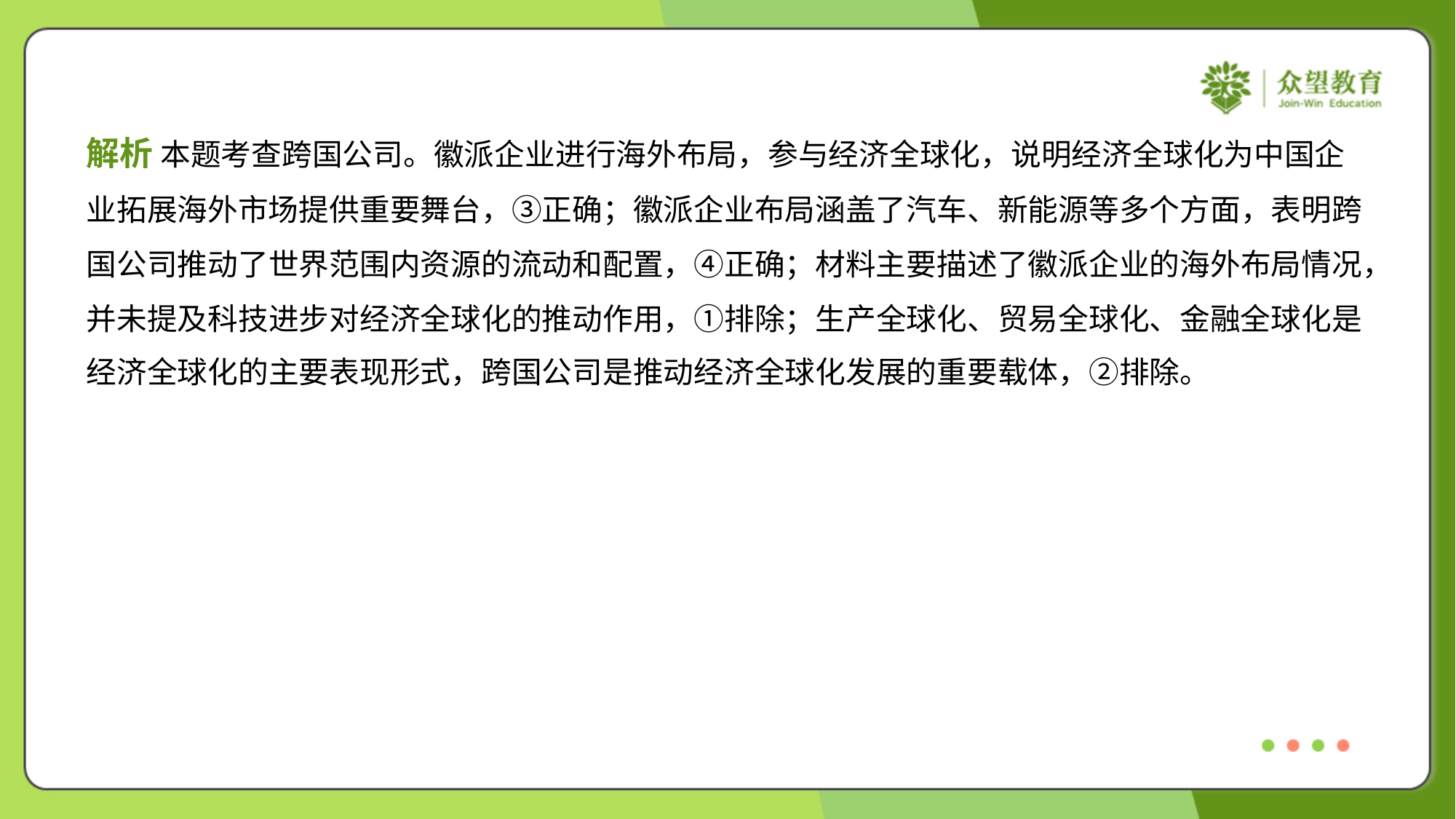

解析 本题考查跨国公司。徽派企业进行海外布局，参与经济全球化，说明经济全球化为中国企
业拓展海外市场提供重要舞台，③正确；徽派企业布局涵盖了汽车、新能源等多个方面，表明跨
国公司推动了世界范围内资源的流动和配置，④正确；材料主要描述了徽派企业的海外布局情况，
并未提及科技进步对经济全球化的推动作用，①排除；生产全球化、贸易全球化、金融全球化是
经济全球化的主要表现形式，跨国公司是推动经济全球化发展的重要载体，②排除。